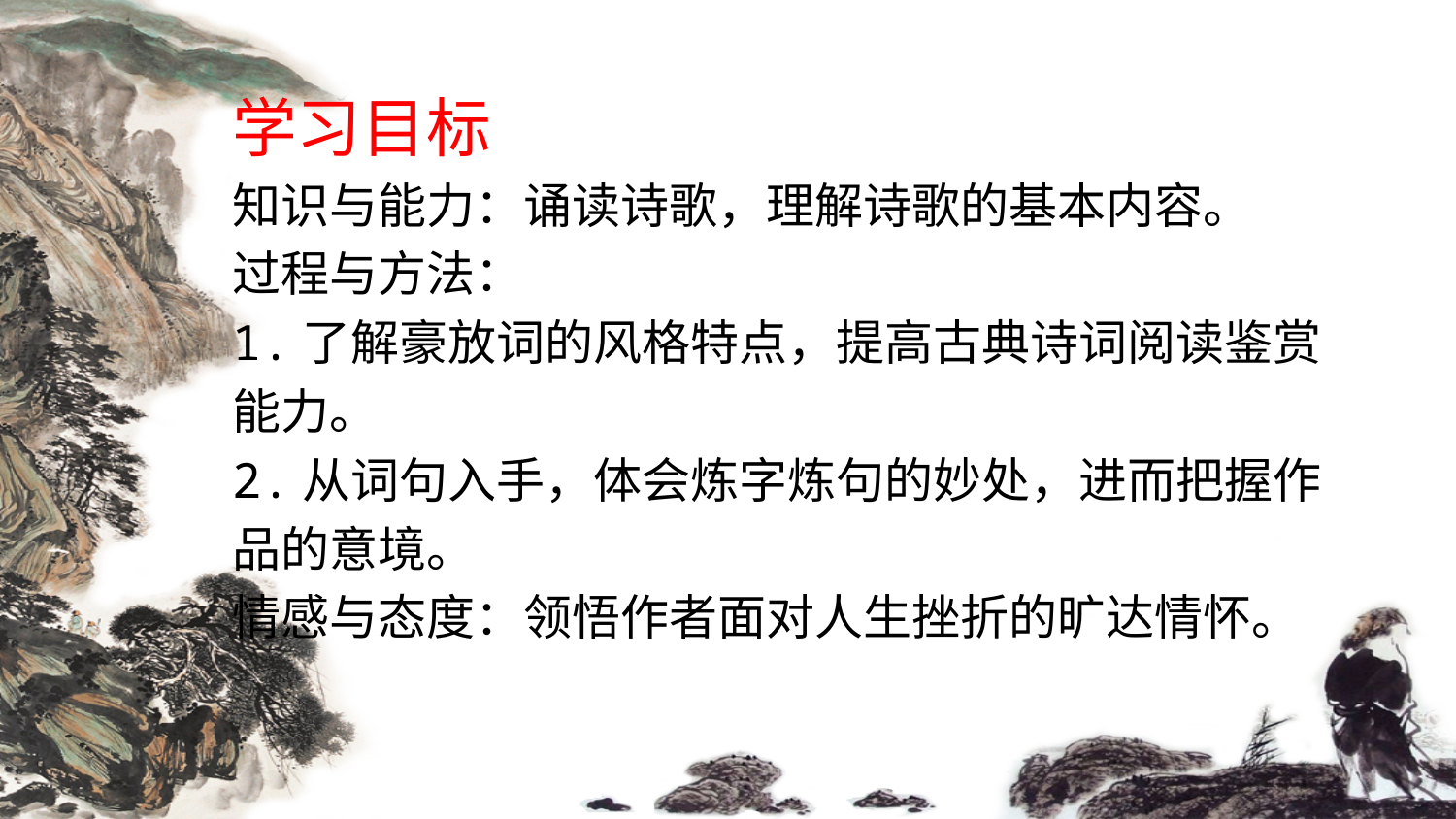

学习目标
知识与能力：诵读诗歌，理解诗歌的基本内容。
过程与方法：
1.了解豪放词的风格特点，提高古典诗词阅读鉴赏能力。
2.从词句入手，体会炼字炼句的妙处，进而把握作品的意境。
情感与态度：领悟作者面对人生挫折的旷达情怀。